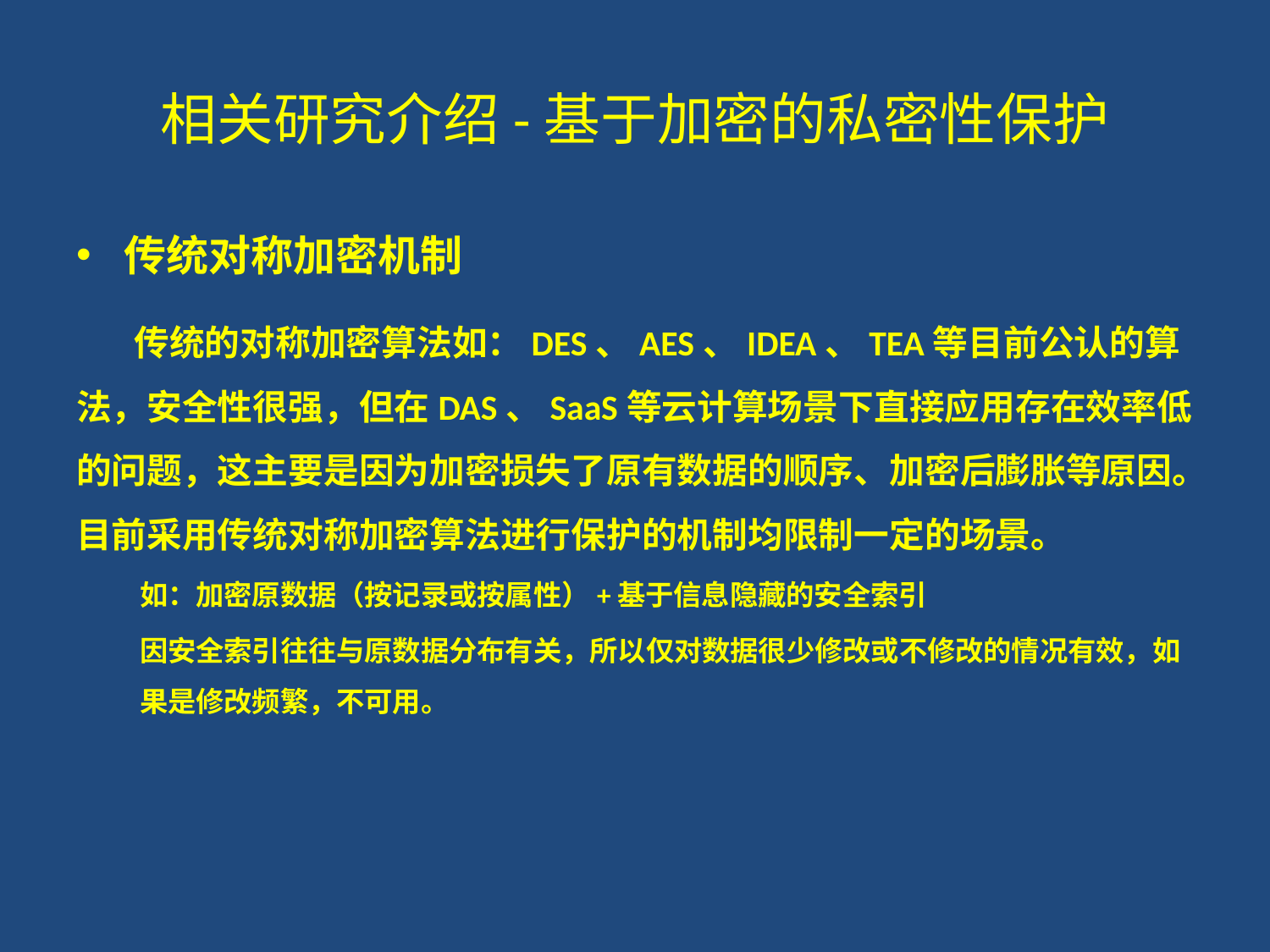

# 相关研究介绍-基于加密的私密性保护
传统对称加密机制
     传统的对称加密算法如：DES、AES、IDEA、TEA等目前公认的算法，安全性很强，但在DAS、SaaS等云计算场景下直接应用存在效率低的问题，这主要是因为加密损失了原有数据的顺序、加密后膨胀等原因。目前采用传统对称加密算法进行保护的机制均限制一定的场景。
如：加密原数据（按记录或按属性）+基于信息隐藏的安全索引
因安全索引往往与原数据分布有关，所以仅对数据很少修改或不修改的情况有效，如果是修改频繁，不可用。